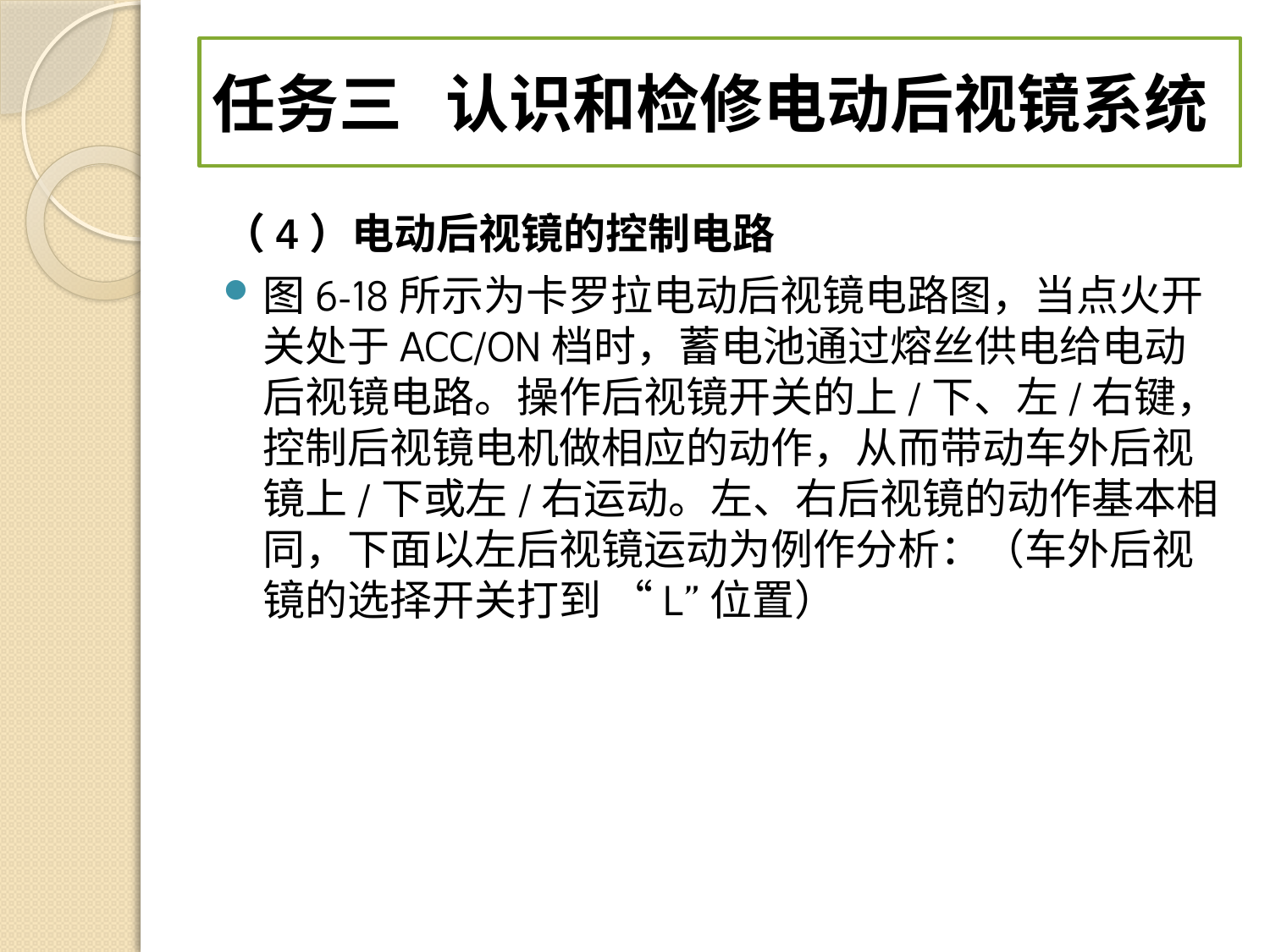

#
任务三   认识和检修电动后视镜系统
（4）电动后视镜的控制电路
图6-18所示为卡罗拉电动后视镜电路图，当点火开关处于ACC/ON档时，蓄电池通过熔丝供电给电动后视镜电路。操作后视镜开关的上/下、左/右键，控制后视镜电机做相应的动作，从而带动车外后视镜上/下或左/右运动。左、右后视镜的动作基本相同，下面以左后视镜运动为例作分析：（车外后视镜的选择开关打到 “L”位置）